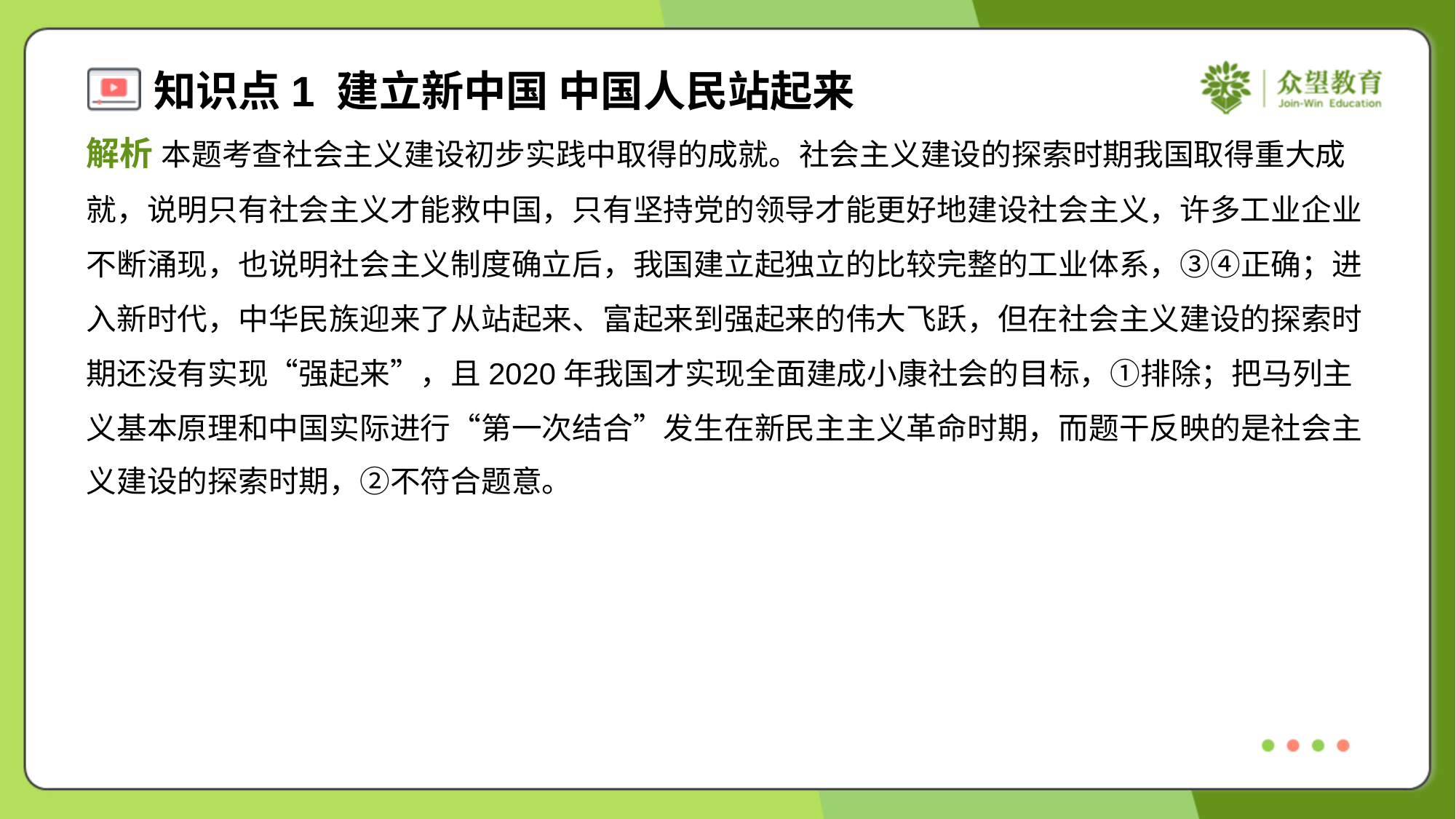

解析 本题考查社会主义建设初步实践中取得的成就。社会主义建设的探索时期我国取得重大成
就，说明只有社会主义才能救中国，只有坚持党的领导才能更好地建设社会主义，许多工业企业
不断涌现，也说明社会主义制度确立后，我国建立起独立的比较完整的工业体系，③④正确；进
入新时代，中华民族迎来了从站起来、富起来到强起来的伟大飞跃，但在社会主义建设的探索时
期还没有实现“强起来”，且2020年我国才实现全面建成小康社会的目标，①排除；把马列主
义基本原理和中国实际进行“第一次结合”发生在新民主主义革命时期，而题干反映的是社会主
义建设的探索时期，②不符合题意。